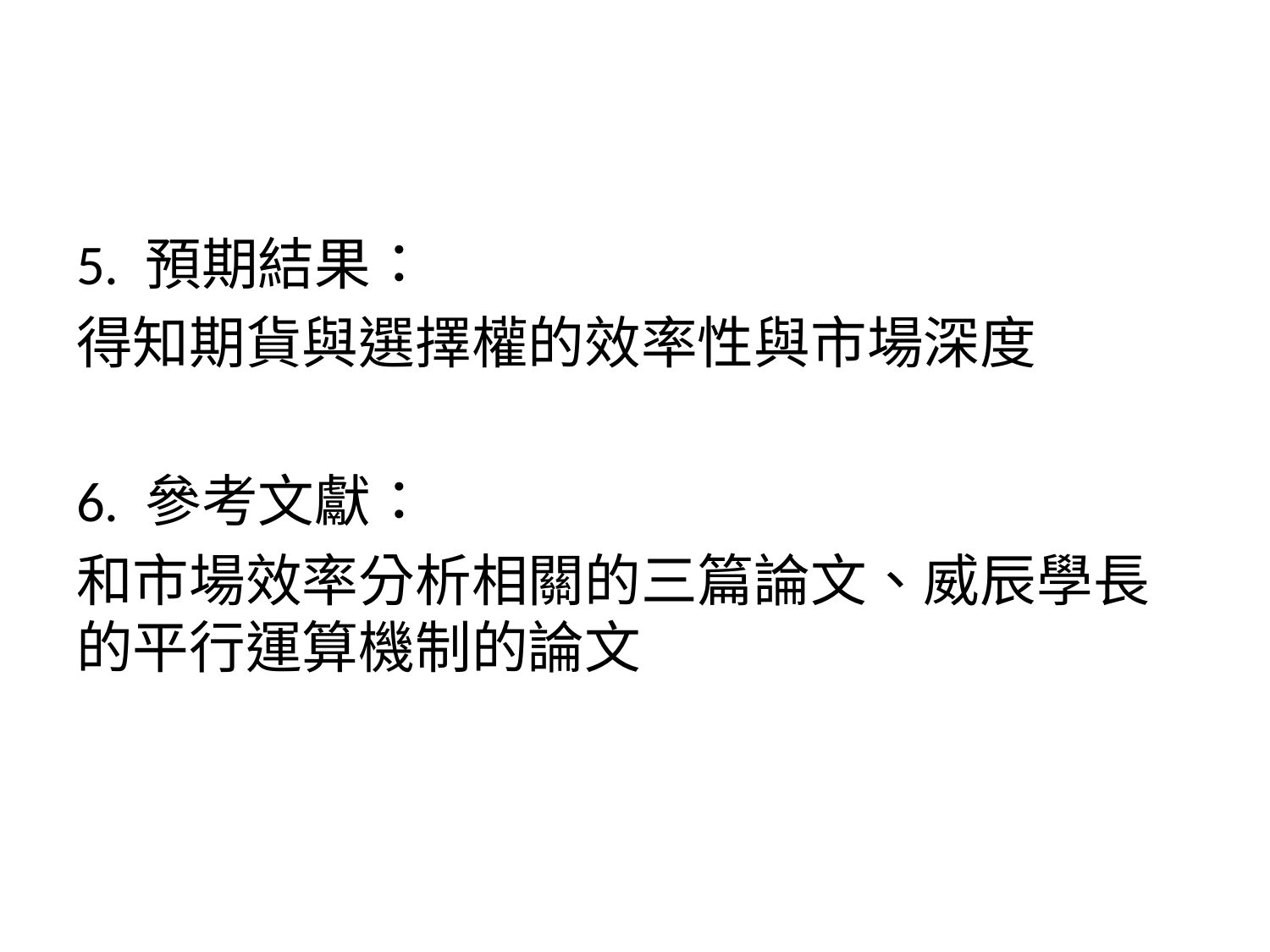

#
5. 預期結果：
得知期貨與選擇權的效率性與市場深度

6. 參考文獻：
和市場效率分析相關的三篇論文、威辰學長的平行運算機制的論文